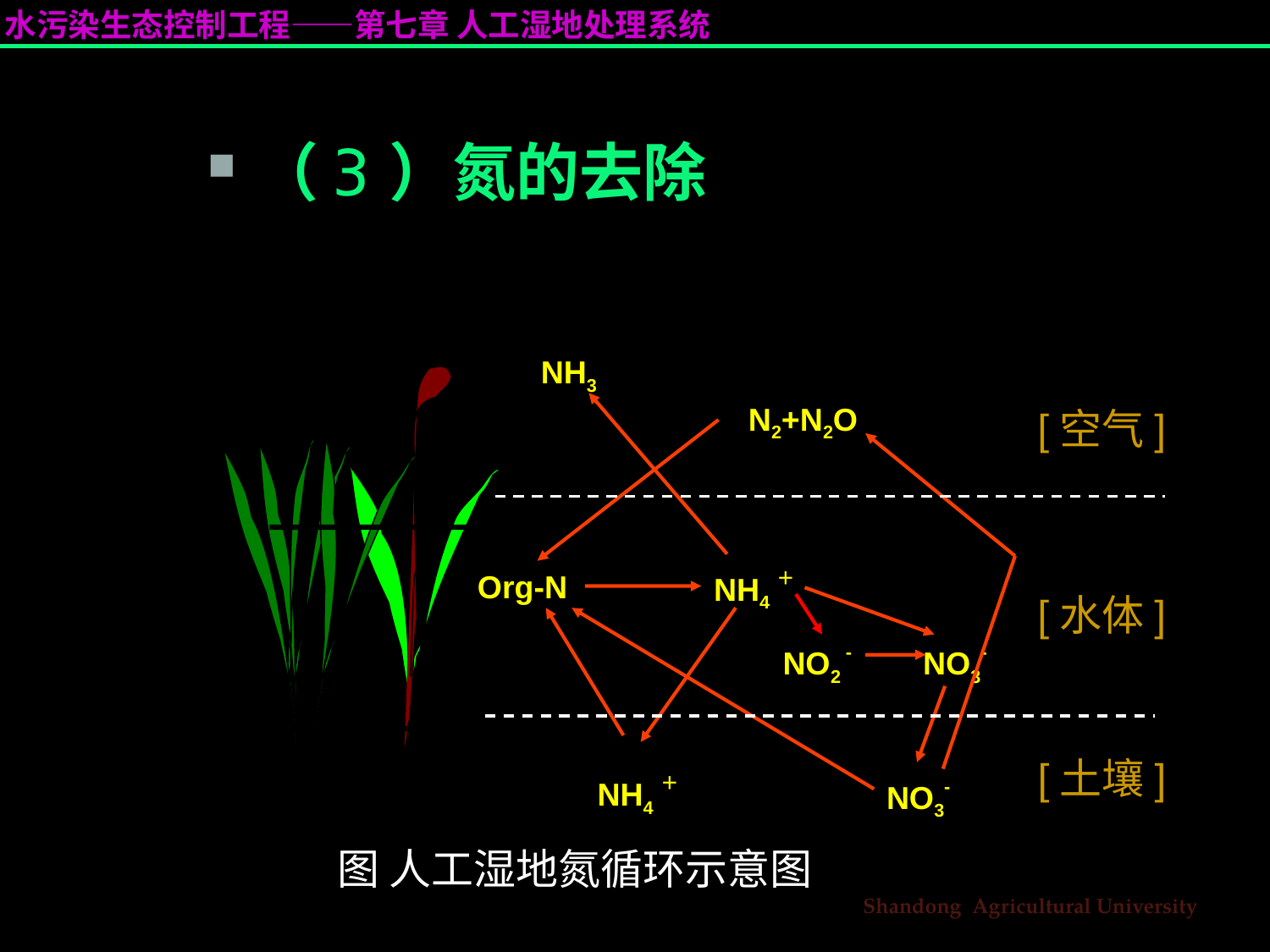

（3）氮的去除
NH3

N2+N2O

Org-N
NH4＋

NO2 -              NO3-

NH4＋
NO3-
[空气]
[水体]
[土壤]
图 人工湿地氮循环示意图